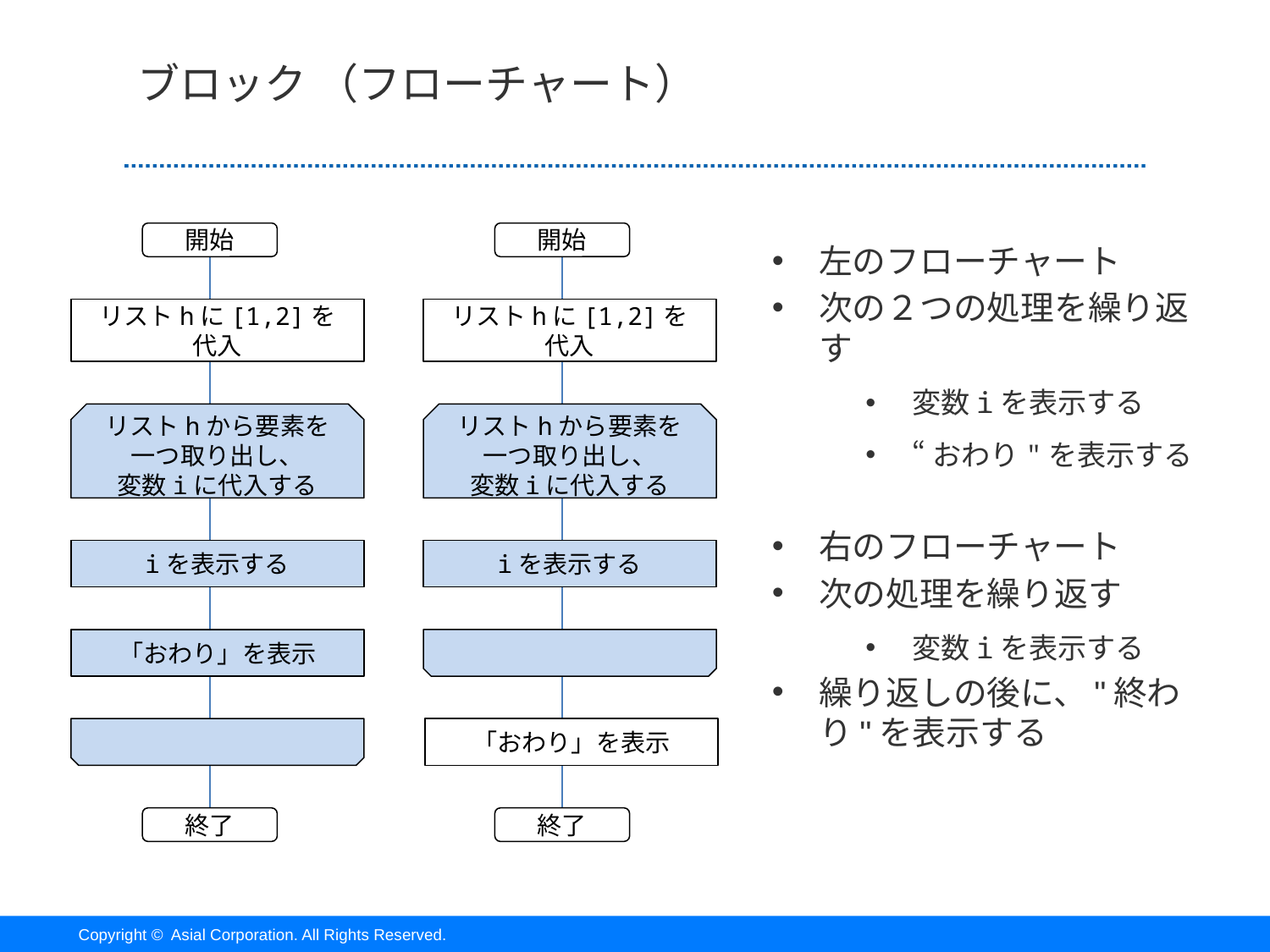

# ブロック （フローチャート）
開始
開始
左のフローチャート
次の２つの処理を繰り返す
変数iを表示する
“おわり"を表示する

右のフローチャート
次の処理を繰り返す
変数iを表示する
繰り返しの後に、"終わり"を表示する

リストhに[1,2]を
代入
リストhに[1,2]を
代入
リストhから要素を
一つ取り出し、
変数iに代入する
リストhから要素を
一つ取り出し、
変数iに代入する
iを表示する
iを表示する
「おわり」を表示

「おわり」を表示

終了
終了